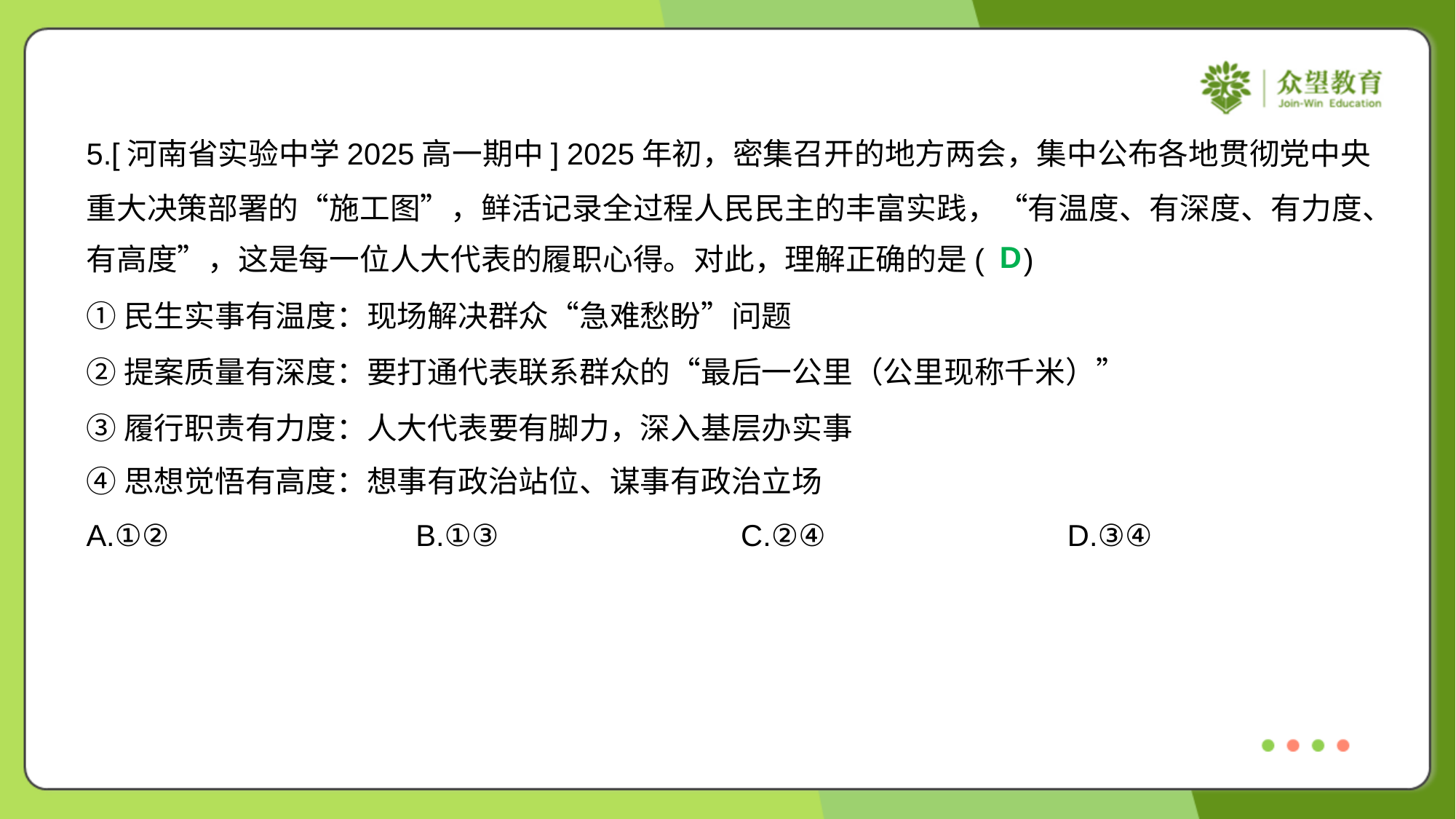

5.[河南省实验中学2025高一期中] 2025年初，密集召开的地方两会，集中公布各地贯彻党中央
重大决策部署的“施工图”，鲜活记录全过程人民民主的丰富实践，“有温度、有深度、有力度、
有高度”，这是每一位人大代表的履职心得。对此，理解正确的是(     )
D
①民生实事有温度：现场解决群众“急难愁盼”问题
②提案质量有深度：要打通代表联系群众的“最后一公里（公里现称千米）”
③履行职责有力度：人大代表要有脚力，深入基层办实事
④思想觉悟有高度：想事有政治站位、谋事有政治立场
A.①②	B.①③	C.②④	D.③④